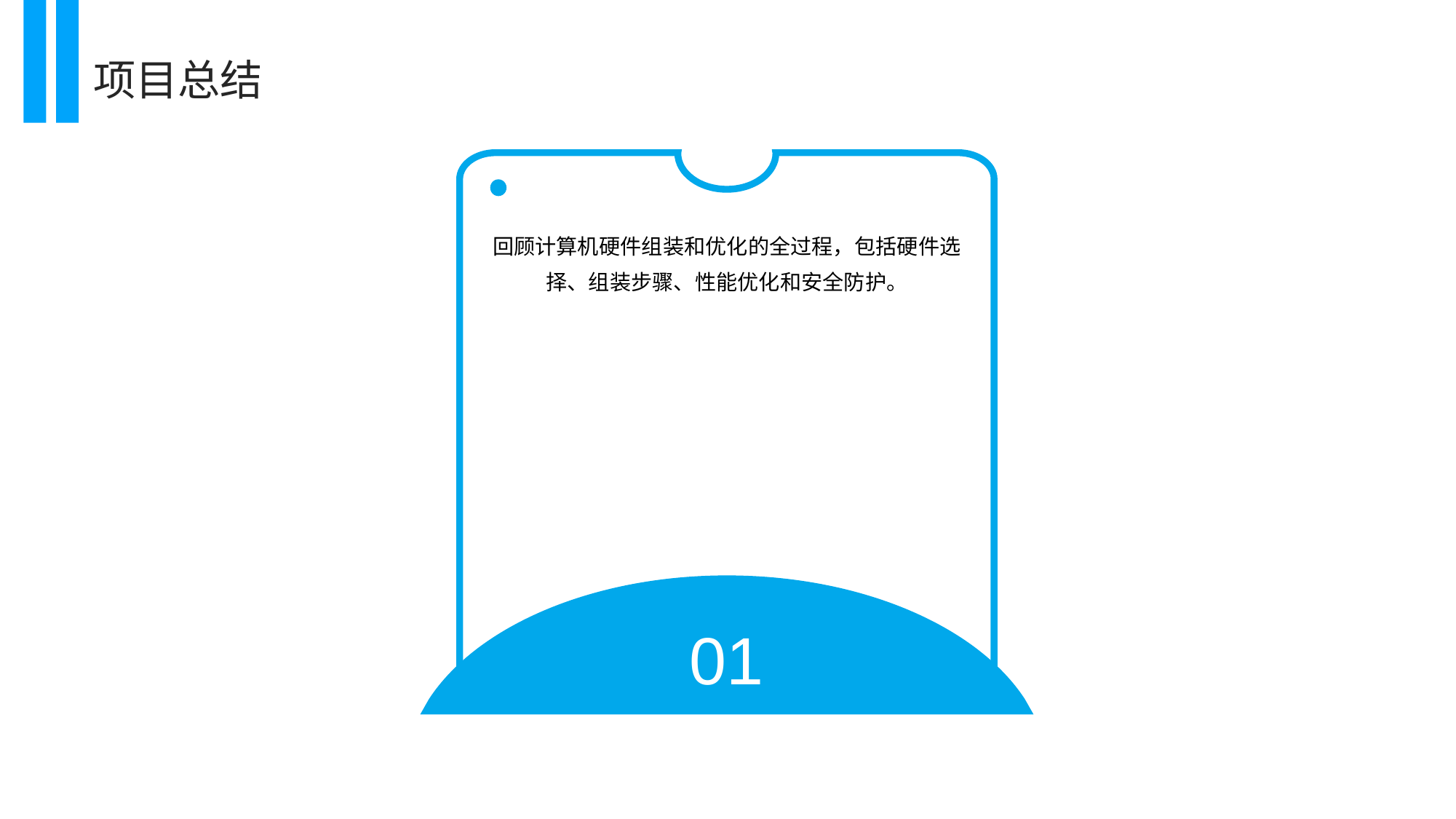

项目总结

回顾计算机硬件组装和优化的全过程，包括硬件选择、组装步骤、性能优化和安全防护。

01